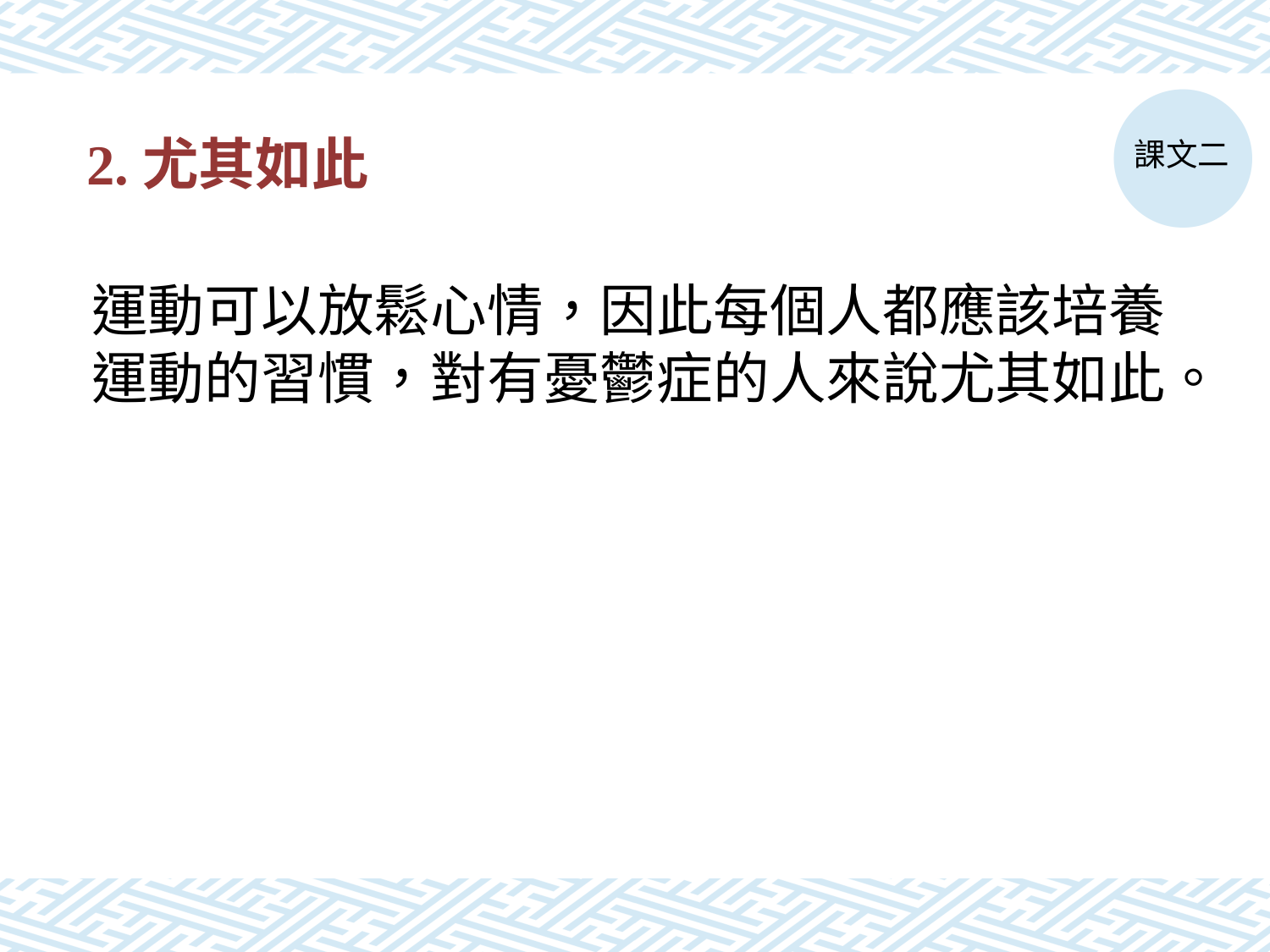

課文二
# 2.尤其如此
運動可以放鬆心情，因此每個人都應該培養運動的習慣，對有憂鬱症的人來說尤其如此。